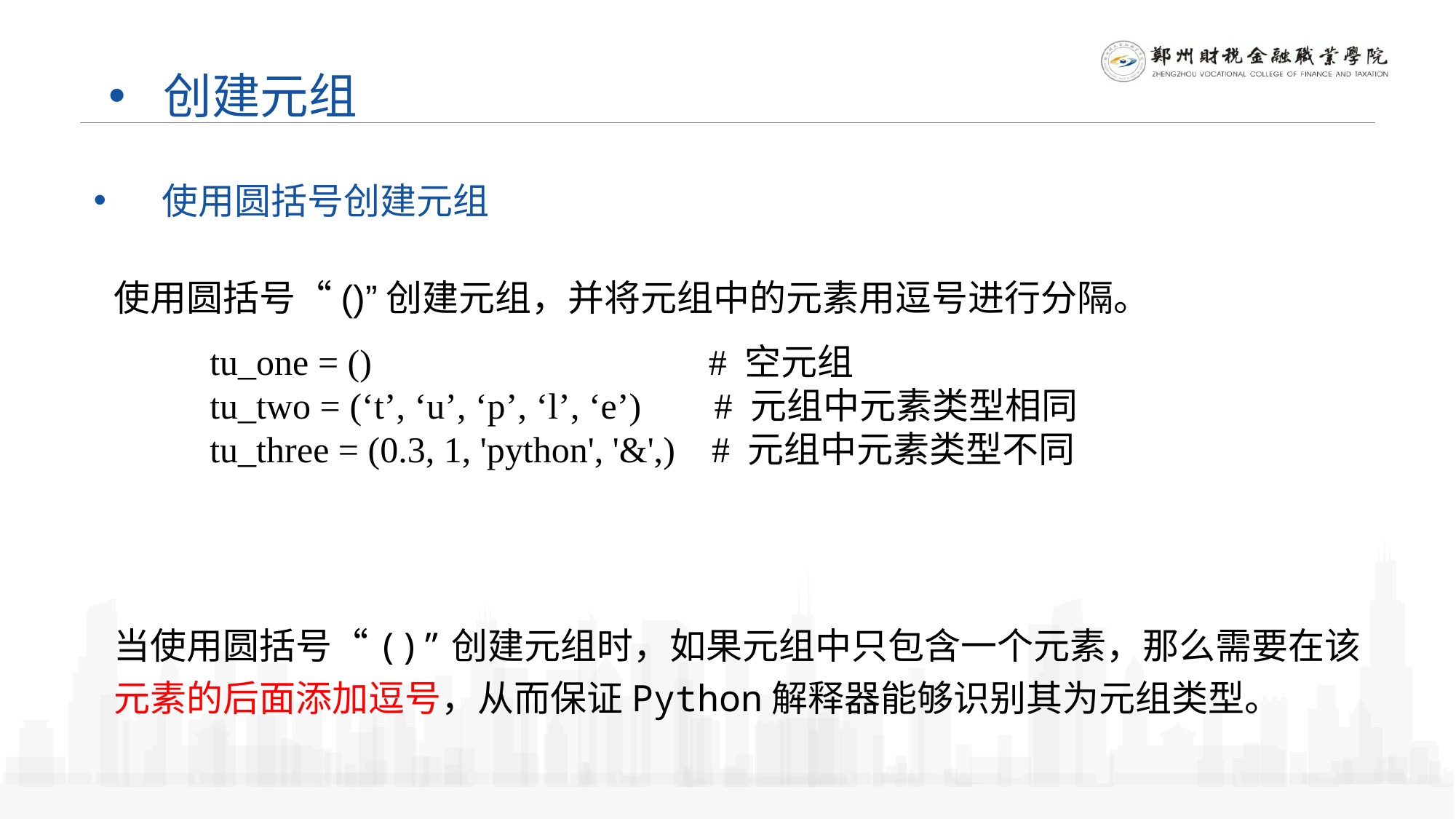

创建元组
使用圆括号创建元组
使用圆括号“()”创建元组，并将元组中的元素用逗号进行分隔。
tu_one = ()                                     # 空元组
tu_two = (‘t’, ‘u’, ‘p’, ‘l’, ‘e’)        # 元组中元素类型相同
tu_three = (0.3, 1, 'python', '&',)    # 元组中元素类型不同
当使用圆括号“()”创建元组时，如果元组中只包含一个元素，那么需要在该元素的后面添加逗号，从而保证Python解释器能够识别其为元组类型。